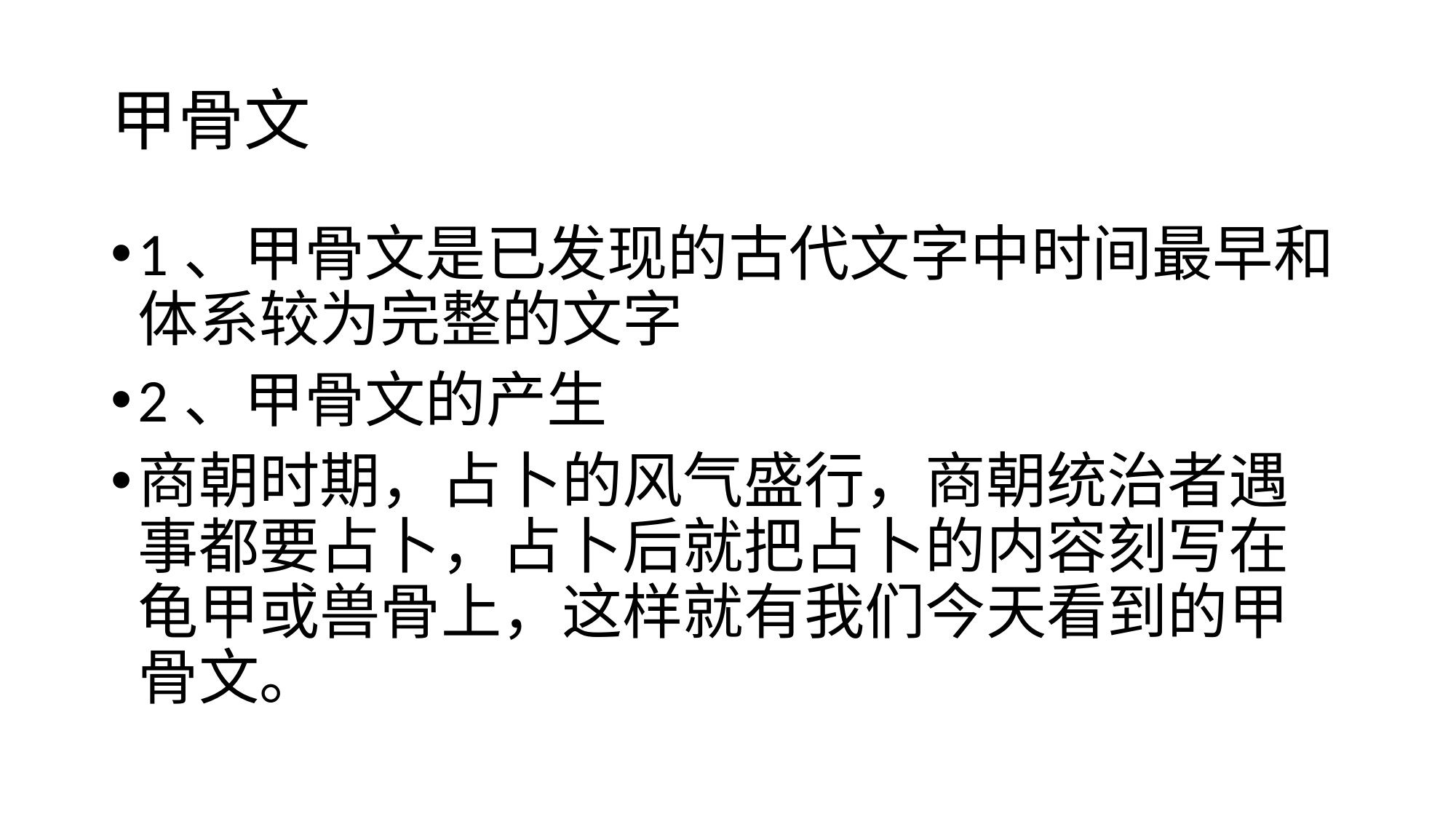

# 甲骨文
1、甲骨文是已发现的古代文字中时间最早和体系较为完整的文字
2、甲骨文的产生
商朝时期，占卜的风气盛行，商朝统治者遇事都要占卜，占卜后就把占卜的内容刻写在龟甲或兽骨上，这样就有我们今天看到的甲骨文。